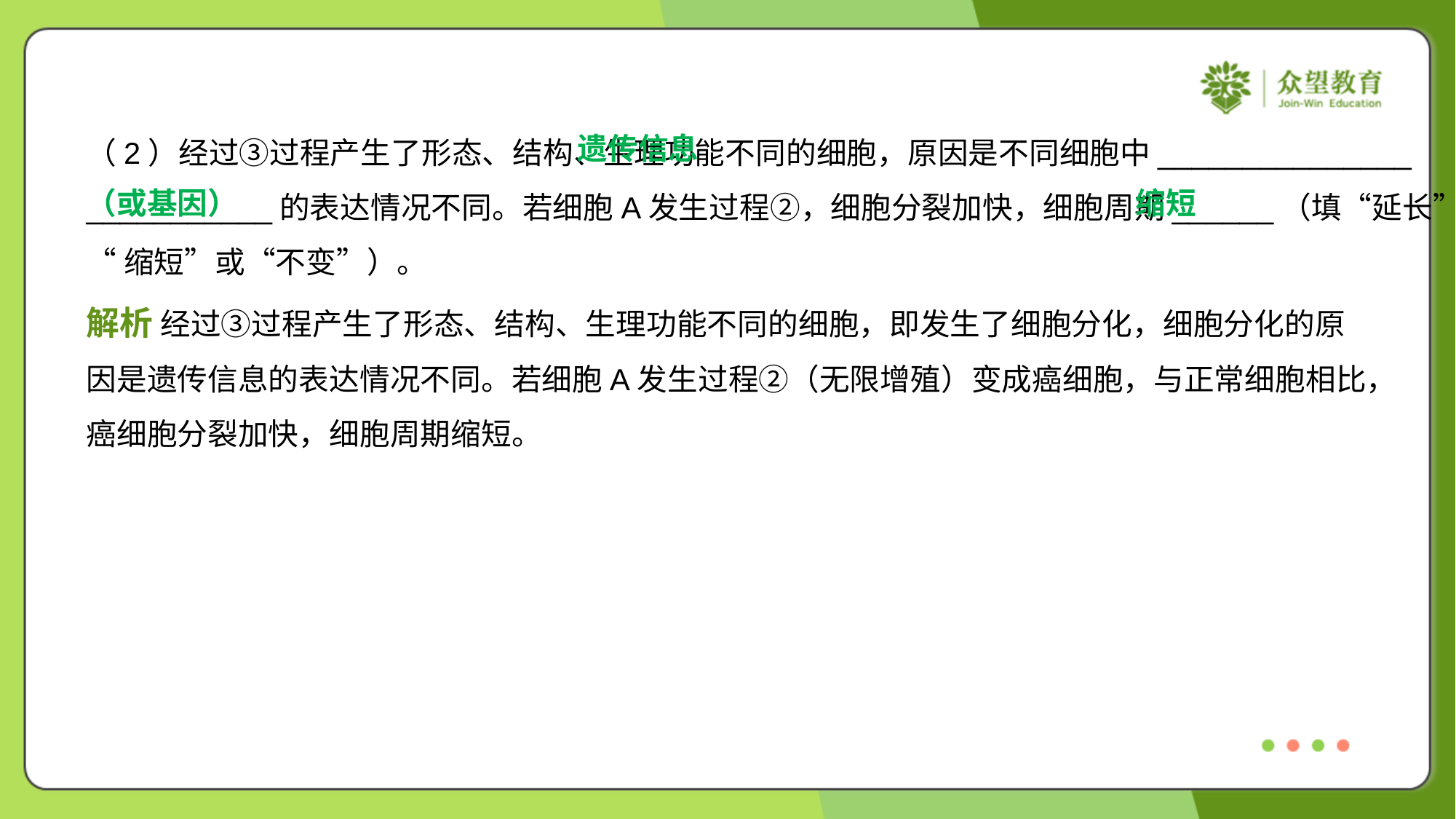

遗传信息
（或基因）
（2）经过③过程产生了形态、结构、生理功能不同的细胞，原因是不同细胞中_______________
___________的表达情况不同。若细胞A发生过程②，细胞分裂加快，细胞周期______（填“延长”
“缩短”或“不变”）。
缩短
解析 经过③过程产生了形态、结构、生理功能不同的细胞，即发生了细胞分化，细胞分化的原
因是遗传信息的表达情况不同。若细胞A发生过程②（无限增殖）变成癌细胞，与正常细胞相比，
癌细胞分裂加快，细胞周期缩短。